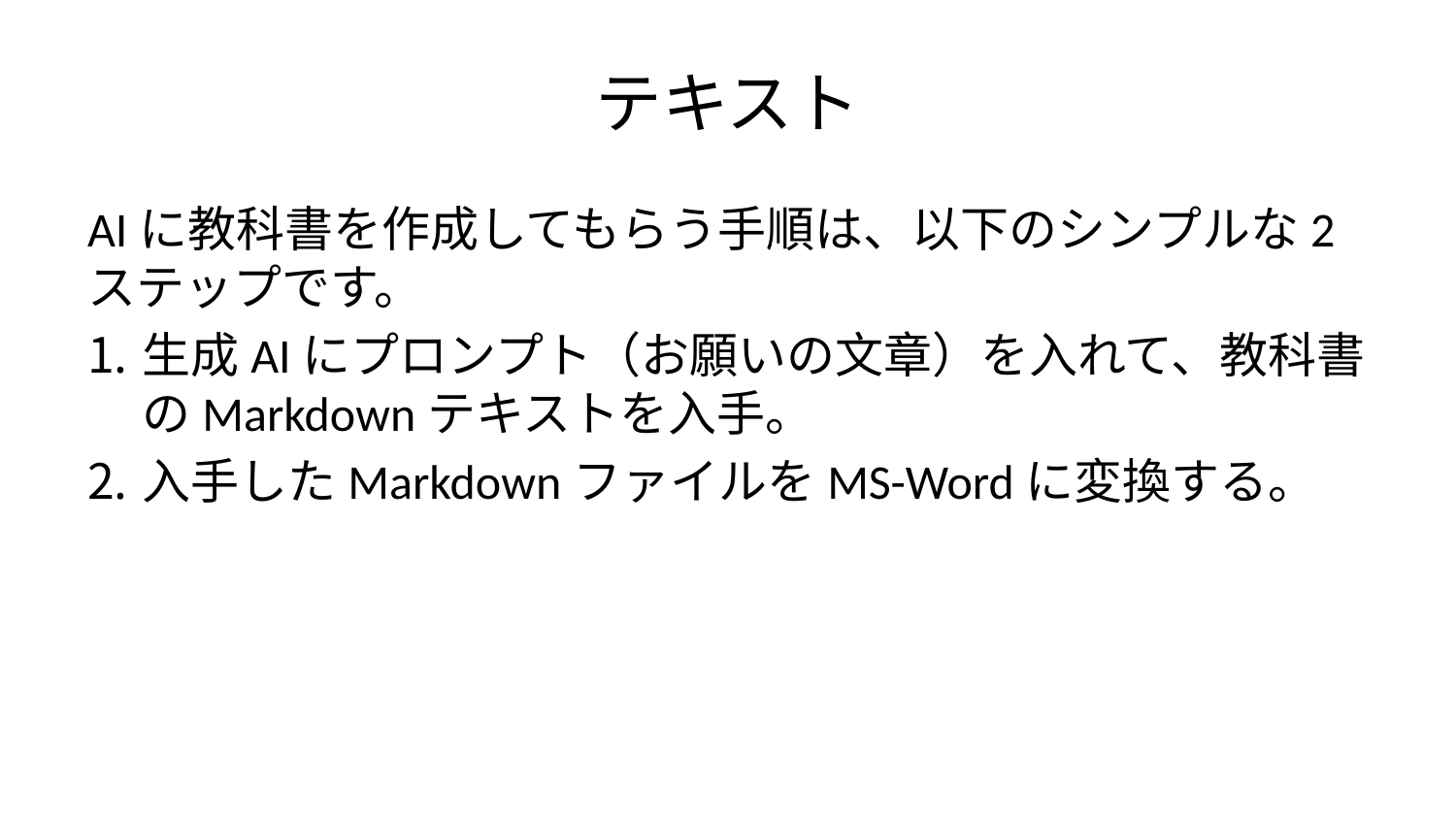

# テキスト
AIに教科書を作成してもらう手順は、以下のシンプルな2ステップです。
生成AIにプロンプト（お願いの文章）を入れて、教科書のMarkdownテキストを入手。
入手したMarkdownファイルをMS-Wordに変換する。